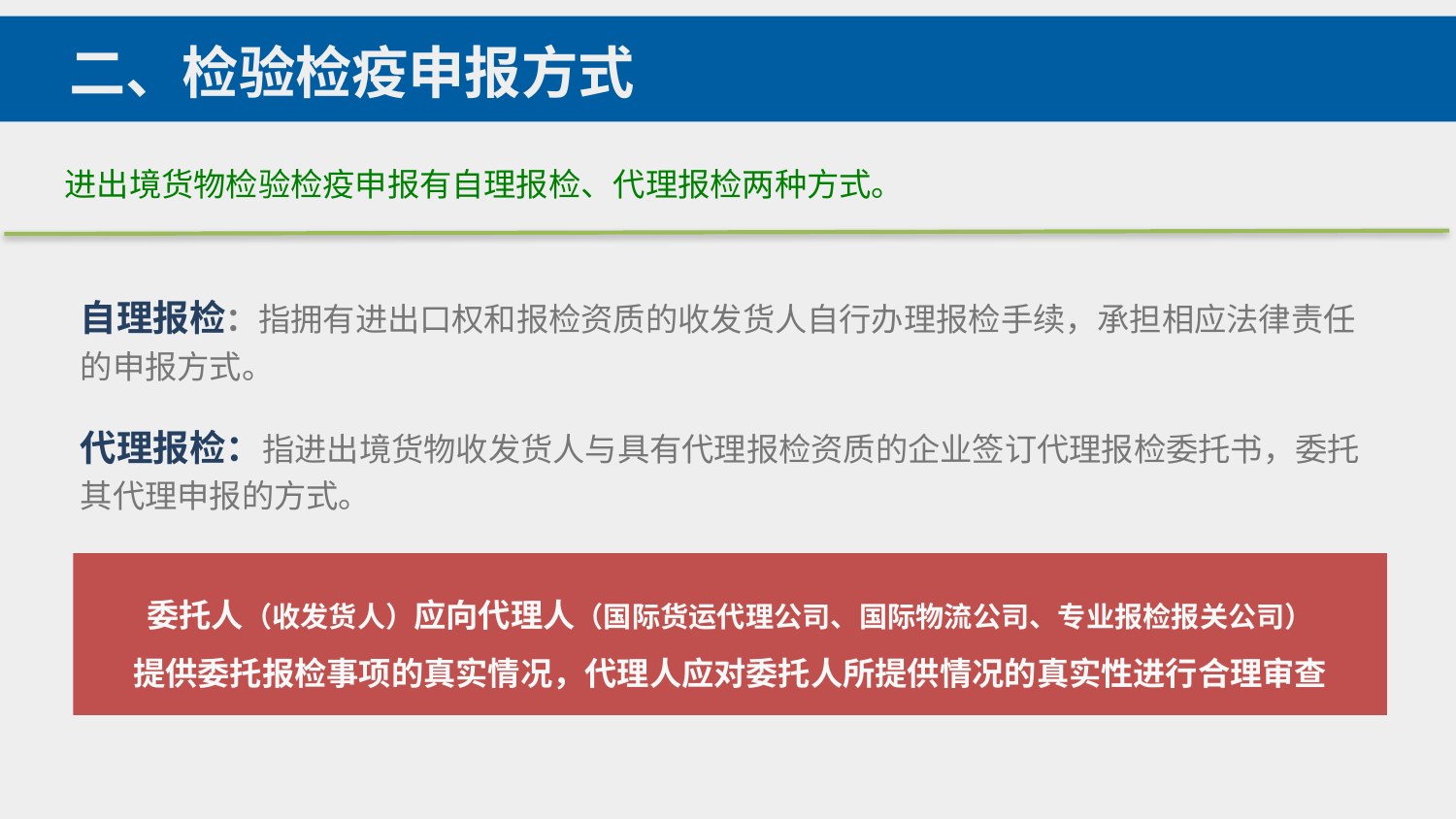

二、检验检疫申报方式
进出境货物检验检疫申报有自理报检、代理报检两种方式。
自理报检：指拥有进出口权和报检资质的收发货人自行办理报检手续，承担相应法律责任的申报方式。

代理报检：指进出境货物收发货人与具有代理报检资质的企业签订代理报检委托书，委托其代理申报的方式。
委托人（收发货人）应向代理人（国际货运代理公司、国际物流公司、专业报检报关公司）
提供委托报检事项的真实情况，代理人应对委托人所提供情况的真实性进行合理审查